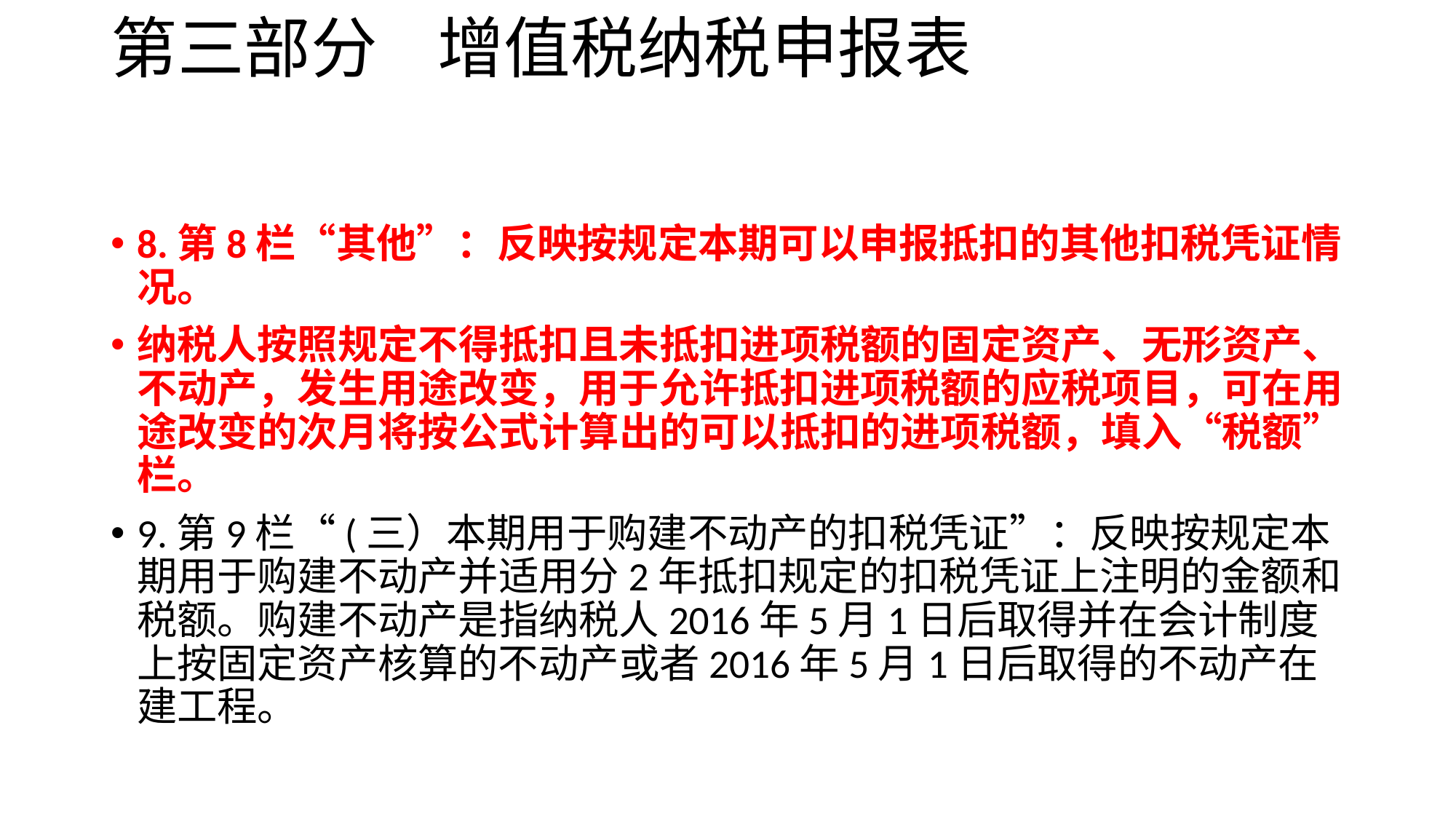

# 第三部分    增值税纳税申报表

8.第8栏“其他”：反映按规定本期可以申报抵扣的其他扣税凭证情况。
纳税人按照规定不得抵扣且未抵扣进项税额的固定资产、无形资产、不动产，发生用途改变，用于允许抵扣进项税额的应税项目，可在用途改变的次月将按公式计算出的可以抵扣的进项税额，填入“税额”栏。
9.第9栏“(三）本期用于购建不动产的扣税凭证”：反映按规定本期用于购建不动产并适用分2年抵扣规定的扣税凭证上注明的金额和税额。购建不动产是指纳税人2016年5月1日后取得并在会计制度上按固定资产核算的不动产或者2016年5月1日后取得的不动产在建工程。